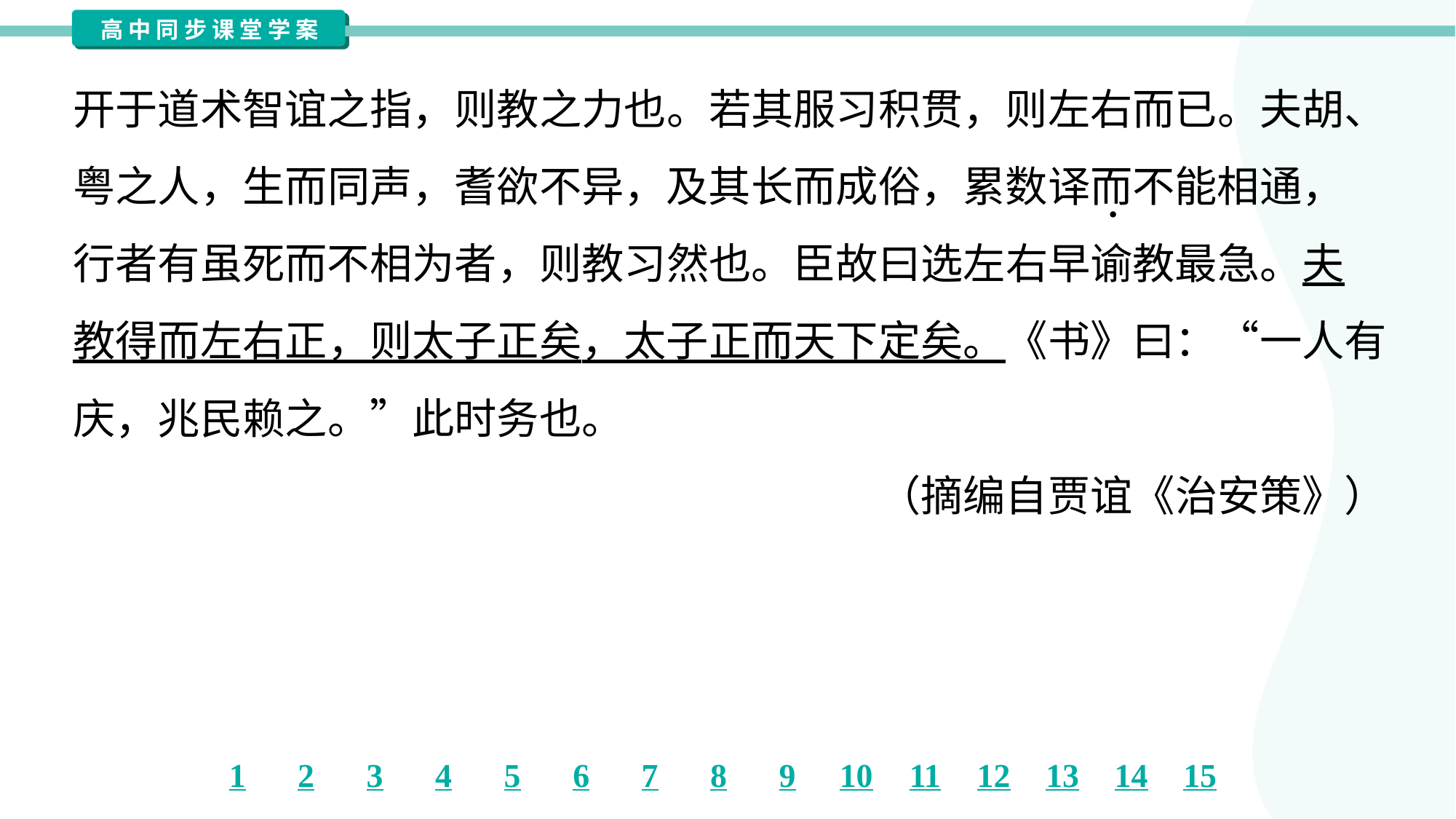

开于道术智谊之指，则教之力也。若其服习积贯，则左右而已。夫胡、
粤之人，生而同声，耆欲不异，及其长而成俗，累数译而不能相通，
行者有虽死而不相为者，则教习然也。臣故曰选左右早谕教最急。夫
教得而左右正，则太子正矣，太子正而天下定矣。《书》曰：“一人有
庆，兆民赖之。”此时务也。
（摘编自贾谊《治安策》）